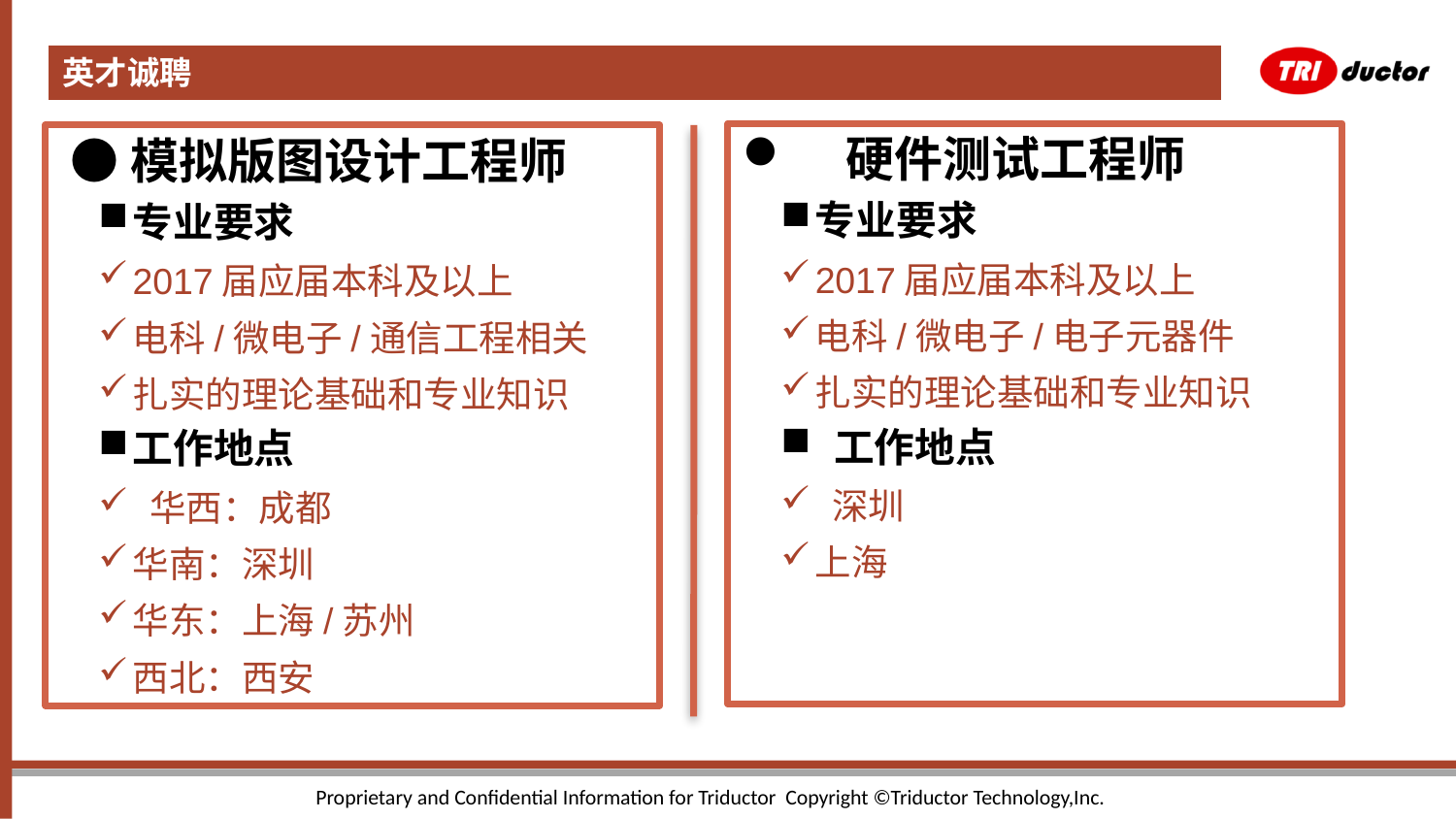

英才诚聘
#
    硬件测试工程师
专业要求
2017届应届本科及以上
电科/微电子/电子元器件
扎实的理论基础和专业知识
 工作地点
 深圳
上海

 ●模拟版图设计工程师
专业要求
2017届应届本科及以上
电科/微电子/通信工程相关
扎实的理论基础和专业知识
工作地点
 华西：成都
华南：深圳
华东：上海/苏州
西北：西安
Proprietary and Confidential Information for Triductor  Copyright ©Triductor Technology,Inc.